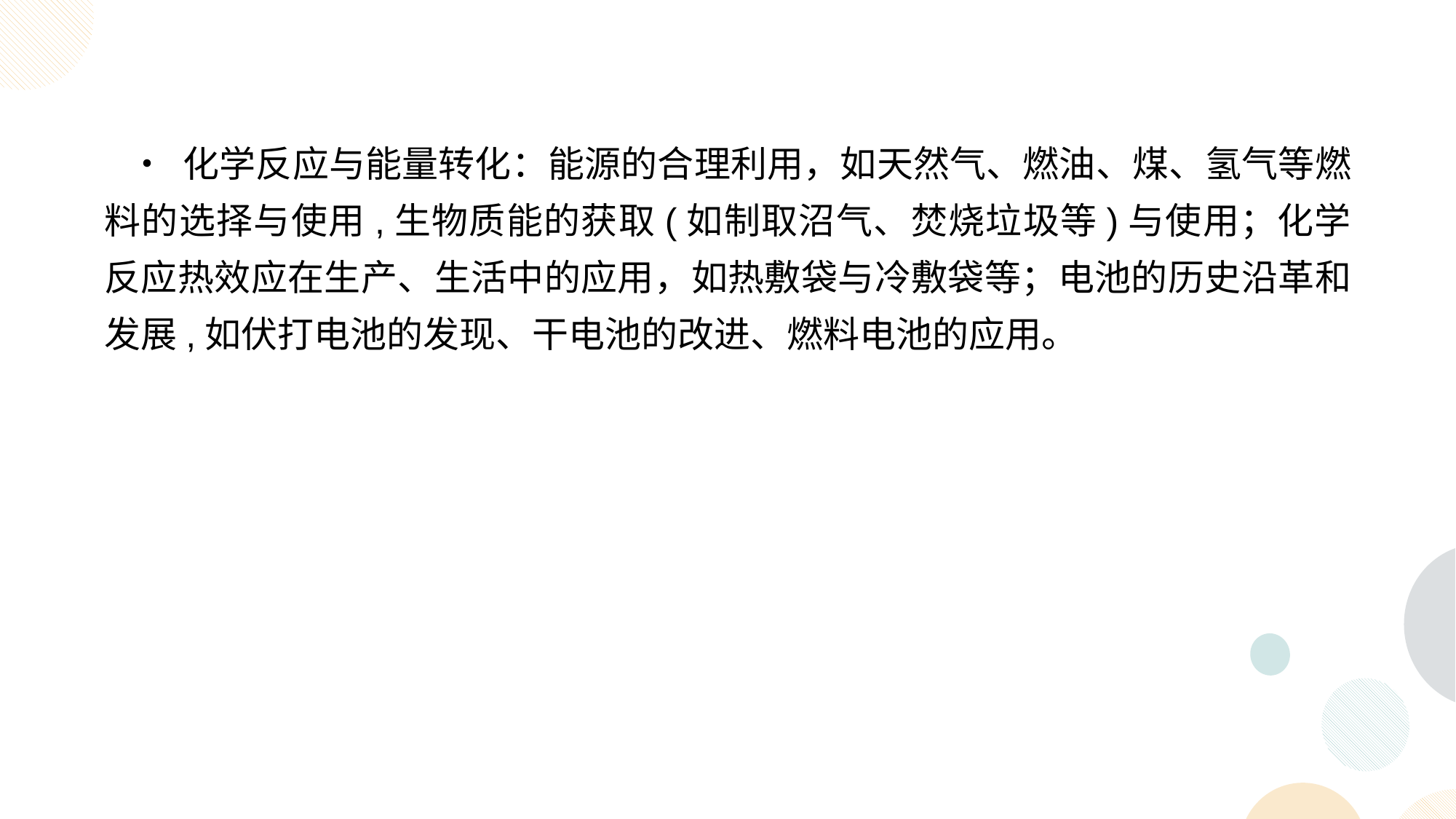

• 化学反应与能量转化：能源的合理利用，如天然气、燃油、煤、氢气等燃料的选择与使用,生物质能的获取(如制取沼气、焚烧垃圾等)与使用；化学反应热效应在生产、生活中的应用，如热敷袋与冷敷袋等；电池的历史沿革和发展,如伏打电池的发现、干电池的改进、燃料电池的应用。